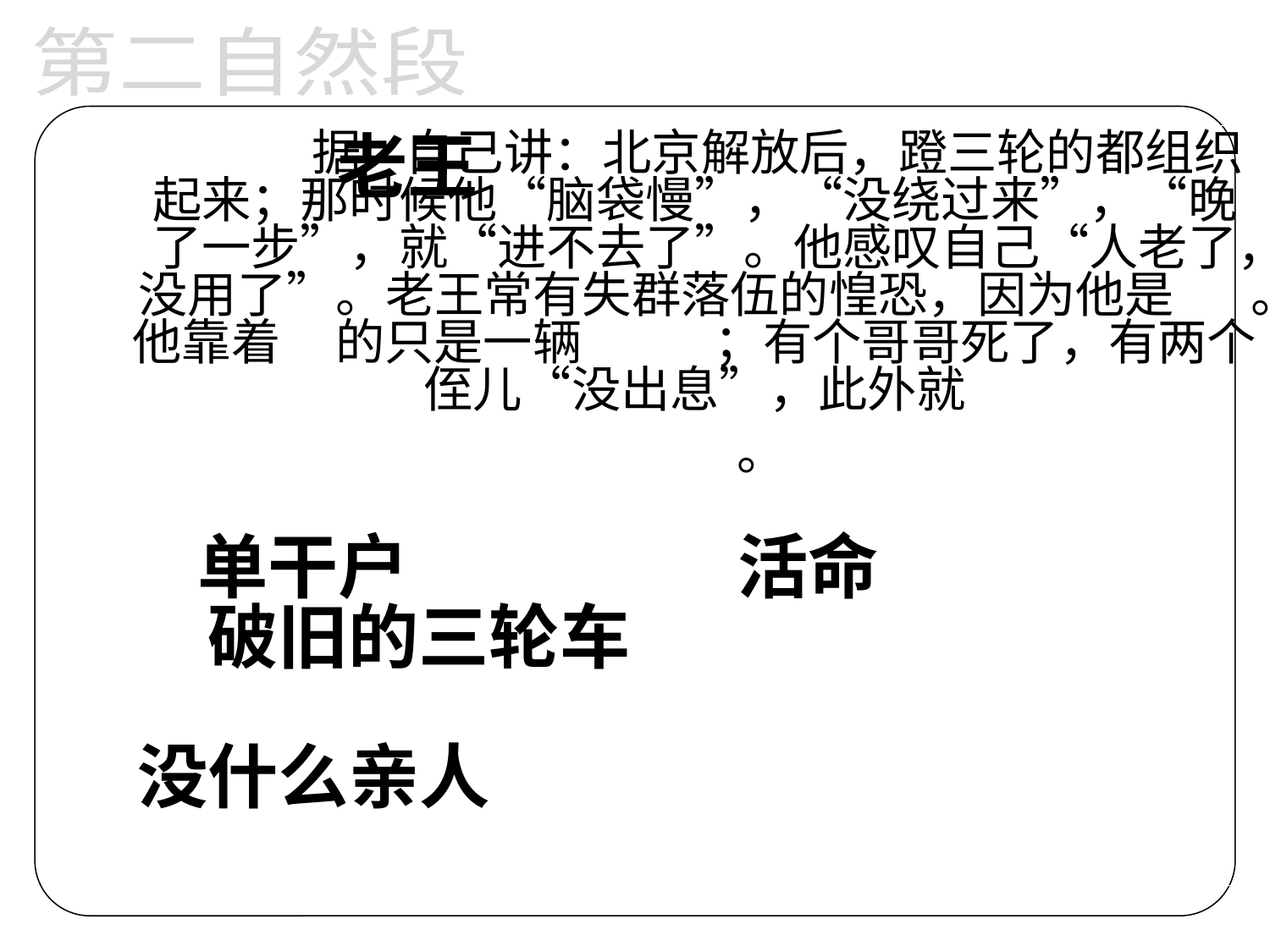

第二自然段

老王
              据    自己讲：北京解放后，蹬三轮的都组织起来；那时候他“脑袋慢”，“没绕过来”，“晚了一步”，就“进不去了”。他感叹自己“人老了，没用了”。老王常有失群落伍的惶恐，因为他是       。他靠着     的只是一辆            ；有个哥哥死了，有两个侄儿“没出息”，此外就
            。
单干户
活命
破旧的三轮车
没什么亲人